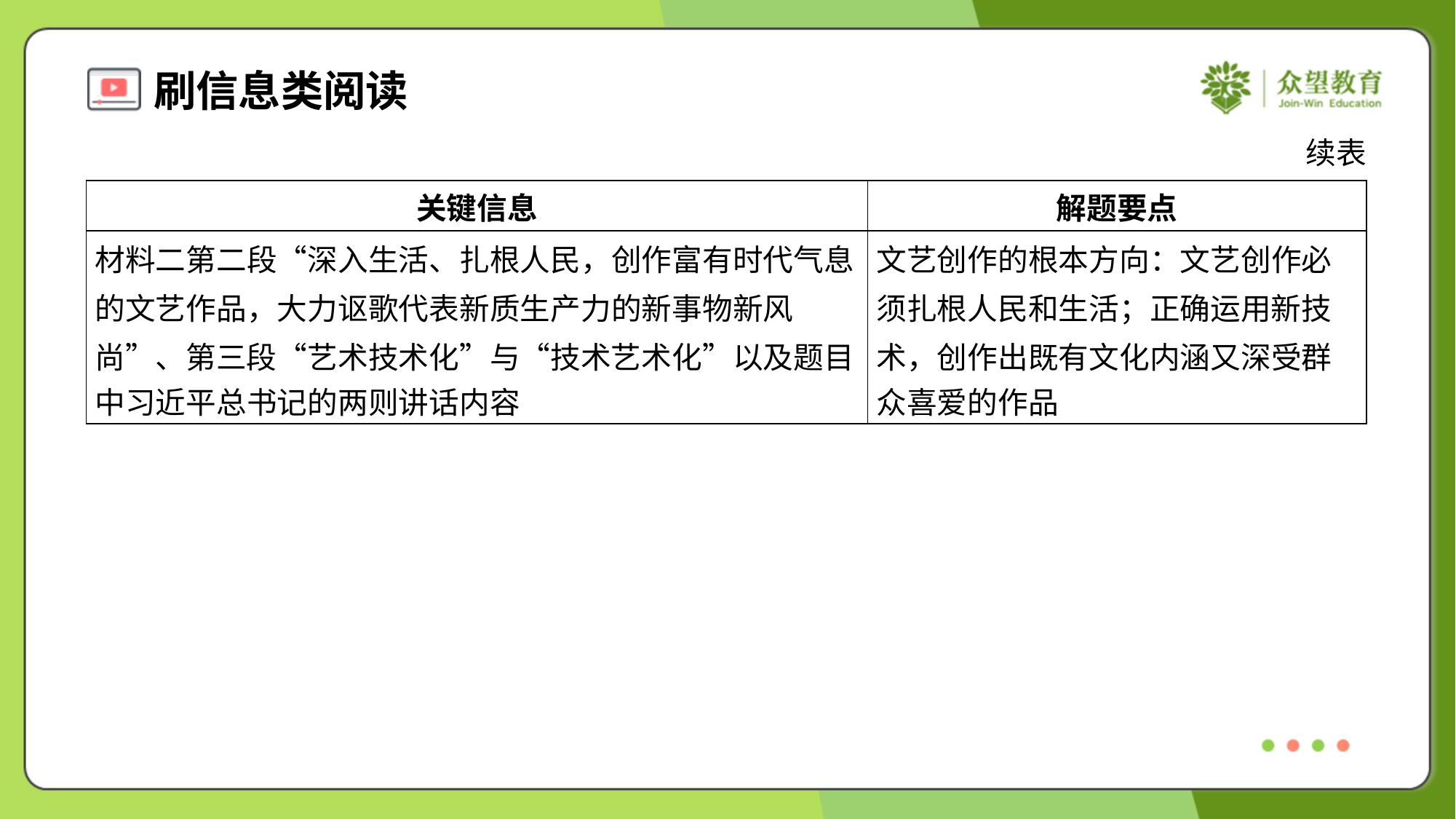

续表
| 关键信息 | 解题要点 |
| --- | --- |
| 材料二第二段“深入生活、扎根人民，创作富有时代气息 的文艺作品，大力讴歌代表新质生产力的新事物新风 尚”、第三段“艺术技术化”与“技术艺术化”以及题目 中习近平总书记的两则讲话内容 | 文艺创作的根本方向：文艺创作必 须扎根人民和生活；正确运用新技 术，创作出既有文化内涵又深受群 众喜爱的作品 |